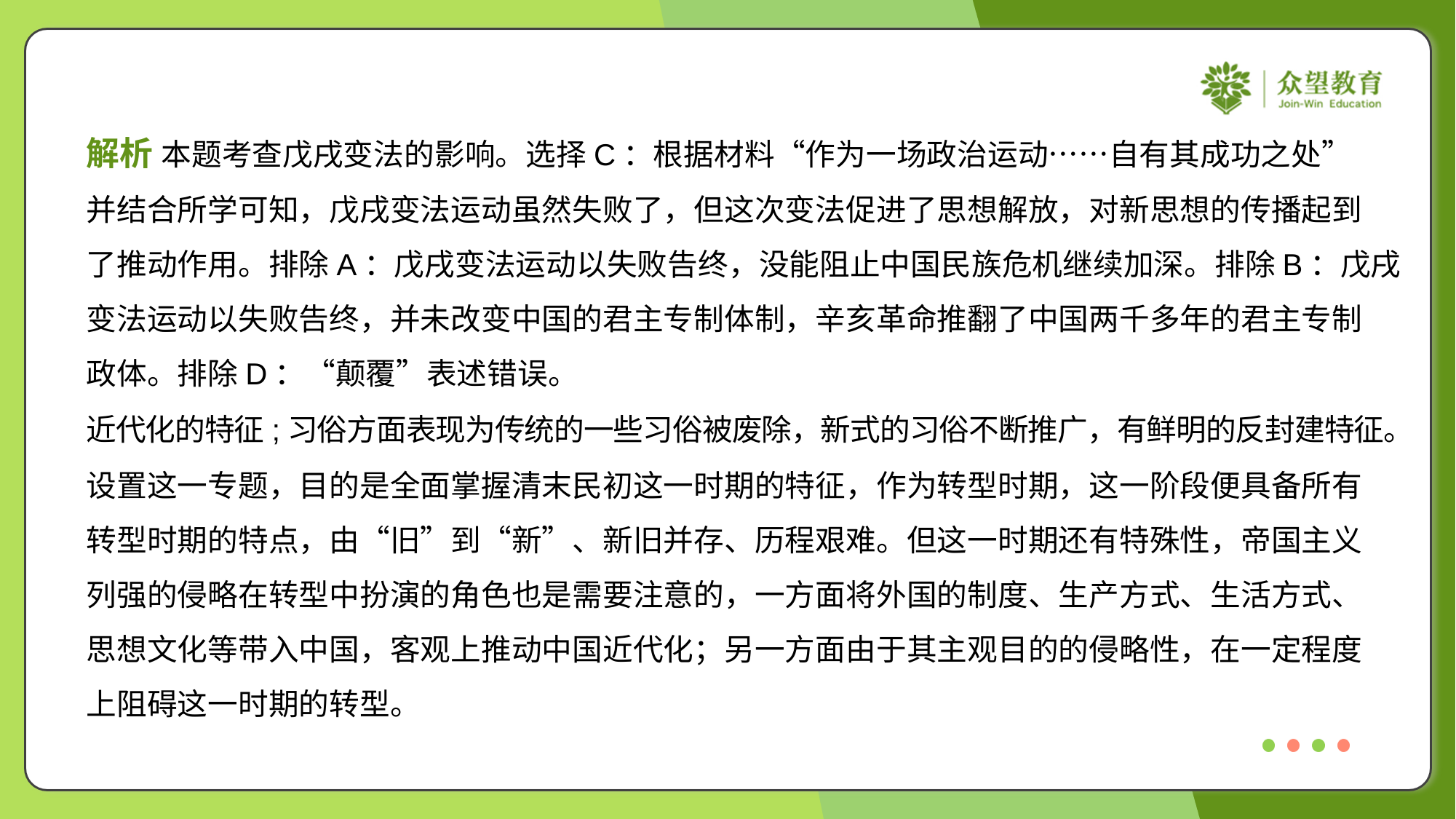

解析 本题考查戊戌变法的影响。选择C：根据材料“作为一场政治运动……自有其成功之处”
并结合所学可知，戊戌变法运动虽然失败了，但这次变法促进了思想解放，对新思想的传播起到
了推动作用。排除A：戊戌变法运动以失败告终，没能阻止中国民族危机继续加深。排除B：戊戌
变法运动以失败告终，并未改变中国的君主专制体制，辛亥革命推翻了中国两千多年的君主专制
政体。排除D：“颠覆”表述错误。
近代化的特征;习俗方面表现为传统的一些习俗被废除，新式的习俗不断推广，有鲜明的反封建特征。
设置这一专题，目的是全面掌握清末民初这一时期的特征，作为转型时期，这一阶段便具备所有
转型时期的特点，由“旧”到“新”、新旧并存、历程艰难。但这一时期还有特殊性，帝国主义
列强的侵略在转型中扮演的角色也是需要注意的，一方面将外国的制度、生产方式、生活方式、
思想文化等带入中国，客观上推动中国近代化；另一方面由于其主观目的的侵略性，在一定程度
上阻碍这一时期的转型。